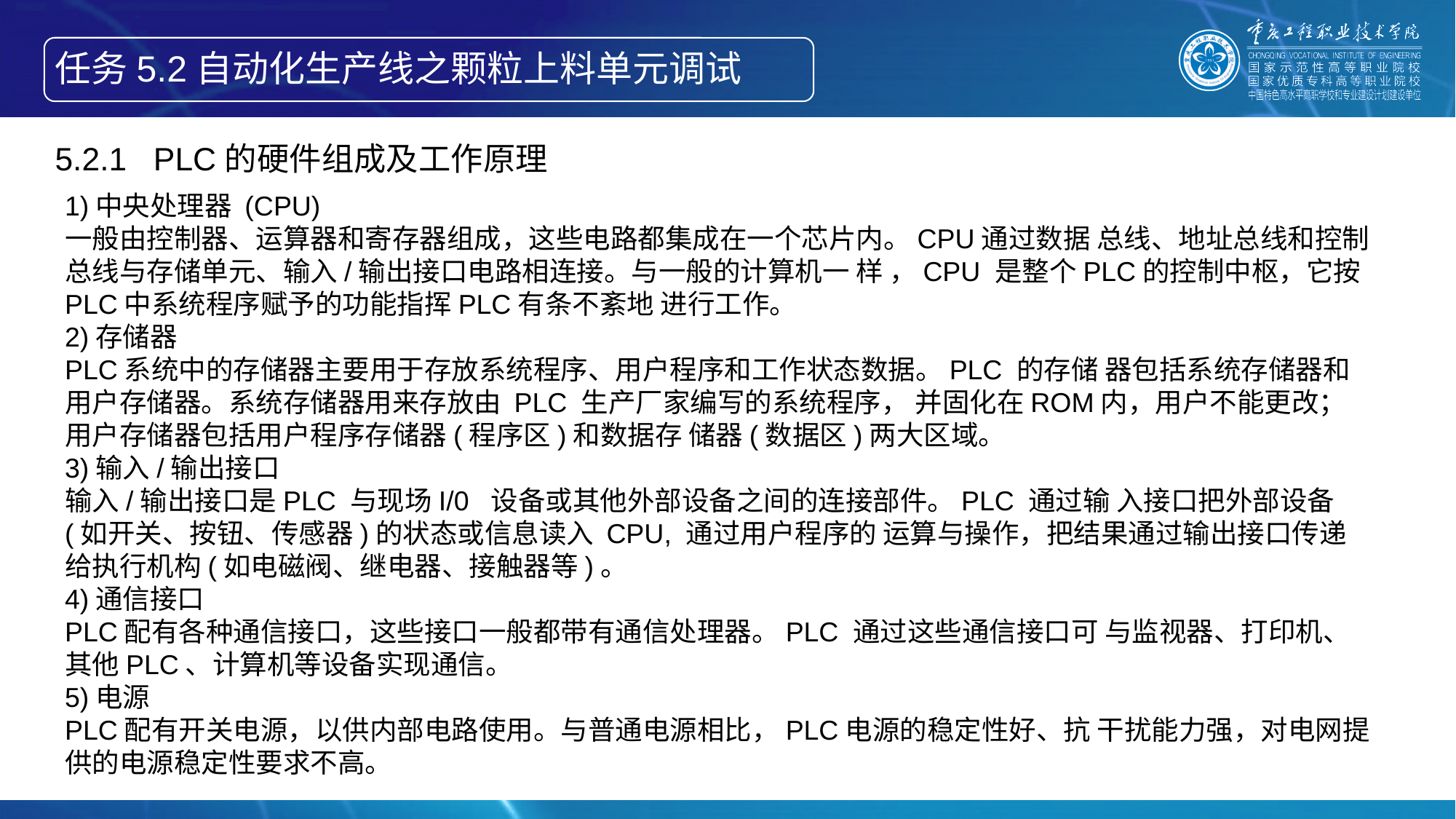

任务5.2自动化生产线之颗粒上料单元调试

5.2.1   PLC的硬件组成及工作原理
1)中央处理器 (CPU)
一般由控制器、运算器和寄存器组成，这些电路都集成在一个芯片内。CPU通过数据 总线、地址总线和控制总线与存储单元、输入/输出接口电路相连接。与一般的计算机一 样 ，CPU 是整个PLC的控制中枢，它按PLC中系统程序赋予的功能指挥PLC有条不紊地 进行工作。
2)存储器
PLC系统中的存储器主要用于存放系统程序、用户程序和工作状态数据。PLC 的存储 器包括系统存储器和用户存储器。系统存储器用来存放由 PLC 生产厂家编写的系统程序， 并固化在ROM内，用户不能更改；用户存储器包括用户程序存储器(程序区)和数据存 储器(数据区)两大区域。
3)输入/输出接口
输入/输出接口是PLC 与现场I/0  设备或其他外部设备之间的连接部件。PLC 通过输 入接口把外部设备(如开关、按钮、传感器)的状态或信息读入 CPU, 通过用户程序的 运算与操作，把结果通过输出接口传递给执行机构(如电磁阀、继电器、接触器等)。
4)通信接口
PLC配有各种通信接口，这些接口一般都带有通信处理器。PLC 通过这些通信接口可 与监视器、打印机、其他PLC、计算机等设备实现通信。
5)电源
PLC配有开关电源，以供内部电路使用。与普通电源相比，PLC电源的稳定性好、抗 干扰能力强，对电网提供的电源稳定性要求不高。